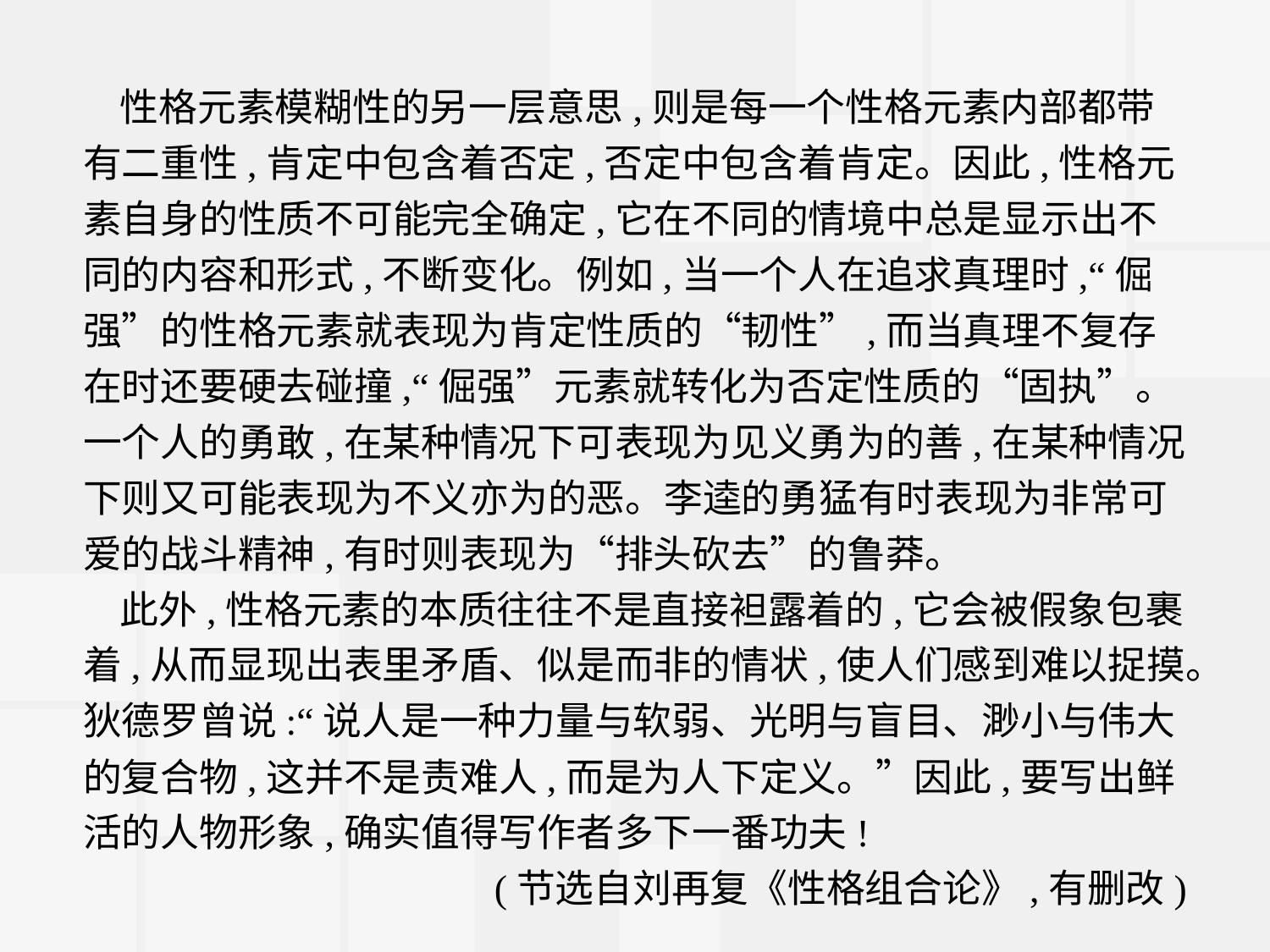

性格元素模糊性的另一层意思,则是每一个性格元素内部都带有二重性,肯定中包含着否定,否定中包含着肯定。因此,性格元素自身的性质不可能完全确定,它在不同的情境中总是显示出不同的内容和形式,不断变化。例如,当一个人在追求真理时,“倔强”的性格元素就表现为肯定性质的“韧性”,而当真理不复存在时还要硬去碰撞,“倔强”元素就转化为否定性质的“固执”。一个人的勇敢,在某种情况下可表现为见义勇为的善,在某种情况下则又可能表现为不义亦为的恶。李逵的勇猛有时表现为非常可爱的战斗精神,有时则表现为“排头砍去”的鲁莽。
此外,性格元素的本质往往不是直接袒露着的,它会被假象包裹着,从而显现出表里矛盾、似是而非的情状,使人们感到难以捉摸。狄德罗曾说:“说人是一种力量与软弱、光明与盲目、渺小与伟大的复合物,这并不是责难人,而是为人下定义。”因此,要写出鲜活的人物形象,确实值得写作者多下一番功夫!
(节选自刘再复《性格组合论》,有删改)